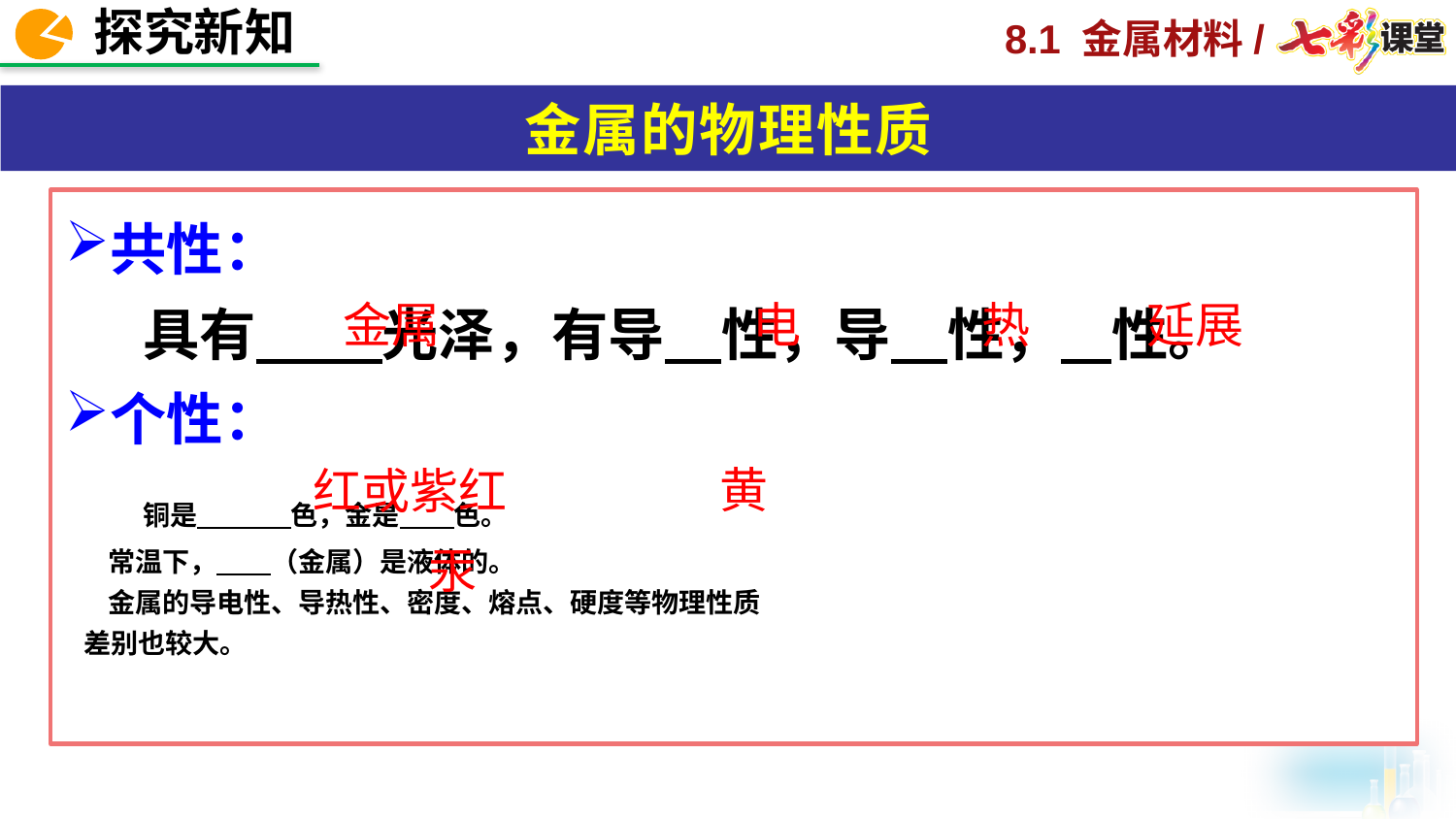

金属的物理性质
共性：
     具有　 　光泽，有导　性，导　性，    性。
个性：
     铜是　　　  色，金是　　色。
      常温下，　　（金属）是液体的。
      金属的导电性、导热性、密度、熔点、硬度等物理性质
  差别也较大。

电
金属
热
延展
黄
红或紫红
汞